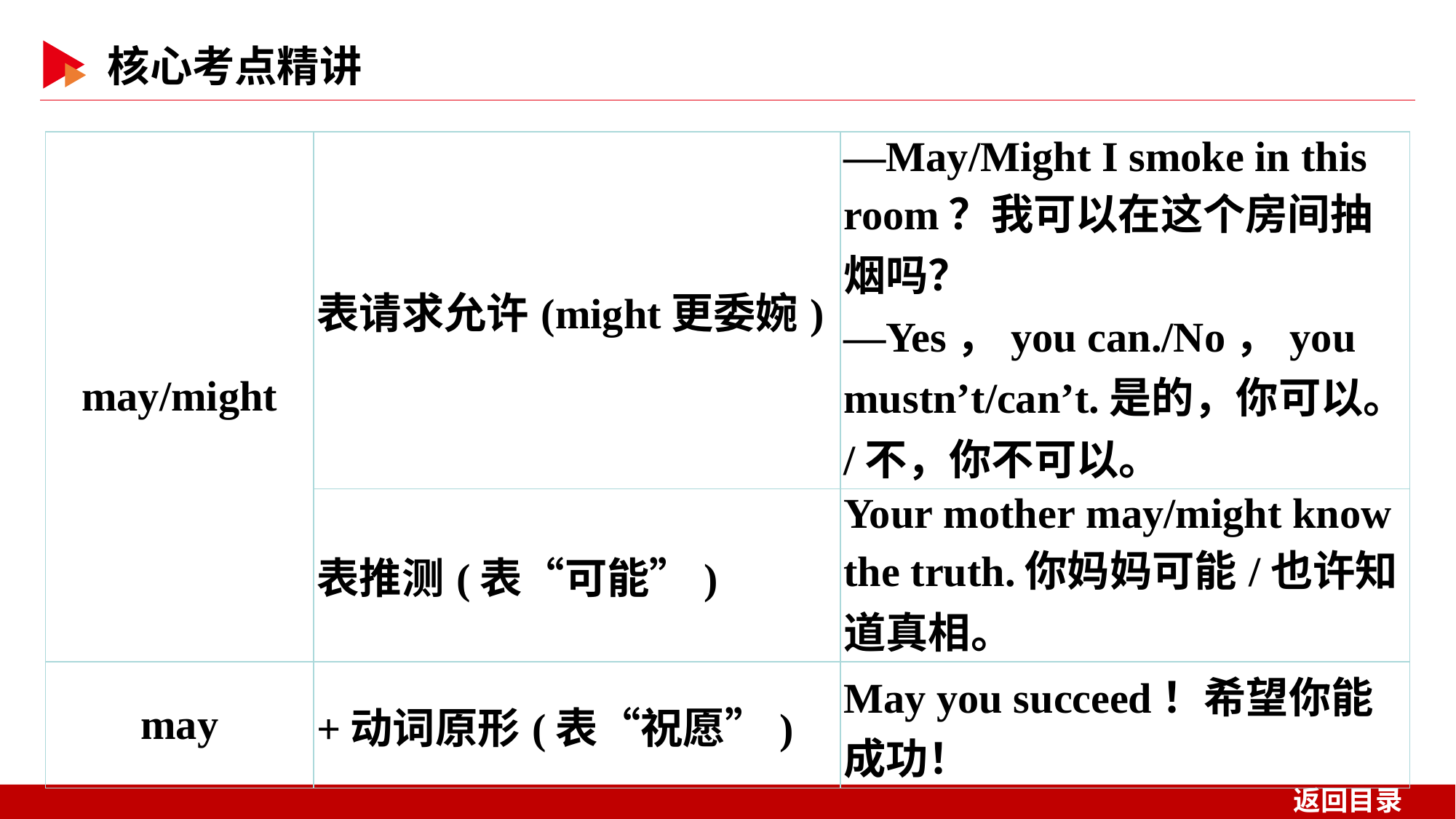

| may/might | 表请求允许(might更委婉) | —May/Might I smoke in this room？我可以在这个房间抽烟吗？ —Yes，you can./No，you mustn’t/can’t.是的，你可以。/不，你不可以。 |
| --- | --- | --- |
|  | 表推测(表“可能”) | Your mother may/might know the truth.你妈妈可能/也许知道真相。 |
| may | +动词原形(表“祝愿”) | May you succeed！希望你能成功！ |